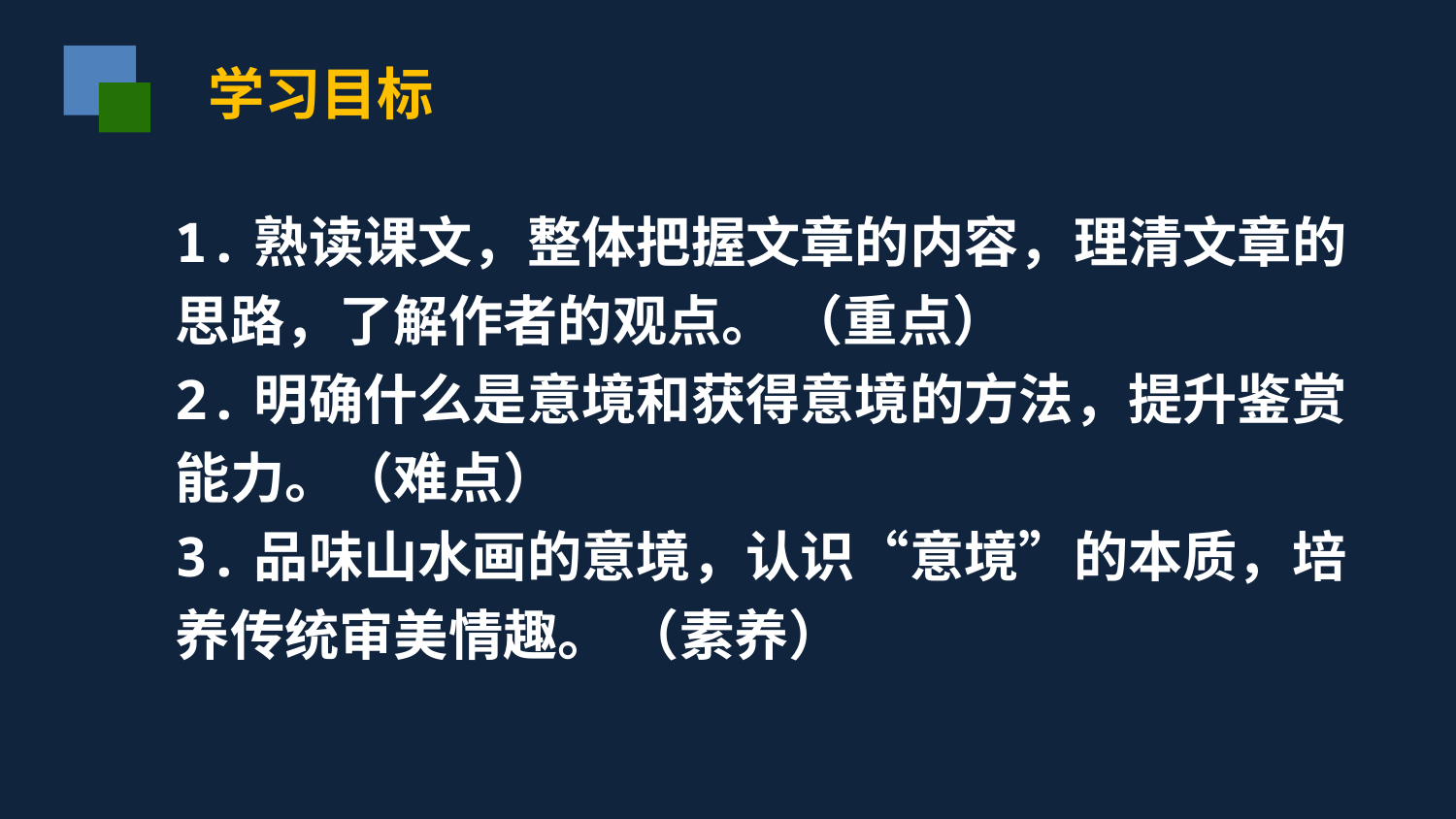

学习目标
1.熟读课文，整体把握文章的内容，理清文章的思路，了解作者的观点。 （重点）
2.明确什么是意境和获得意境的方法，提升鉴赏能力。（难点）
3.品味山水画的意境，认识“意境”的本质，培养传统审美情趣。 （素养）